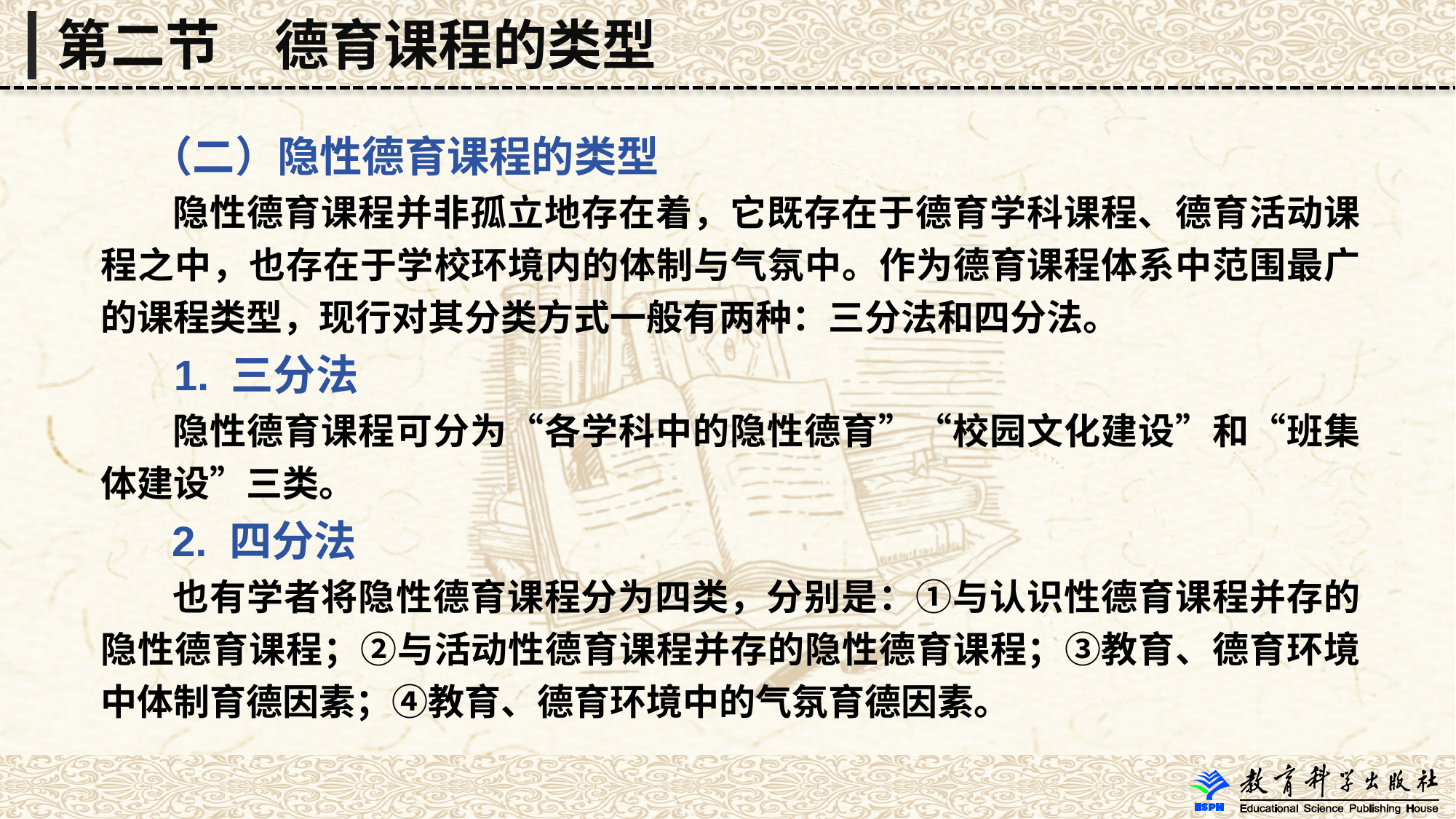

第二节　德育课程的类型
     （二）隐性德育课程的类型
       隐性德育课程并非孤立地存在着，它既存在于德育学科课程、德育活动课程之中，也存在于学校环境内的体制与气氛中。作为德育课程体系中范围最广的课程类型，现行对其分类方式一般有两种：三分法和四分法。
       1. 三分法
       隐性德育课程可分为“各学科中的隐性德育”“校园文化建设”和“班集体建设”三类。
      2. 四分法
       也有学者将隐性德育课程分为四类，分别是：①与认识性德育课程并存的隐性德育课程；②与活动性德育课程并存的隐性德育课程；③教育、德育环境中体制育德因素；④教育、德育环境中的气氛育德因素。